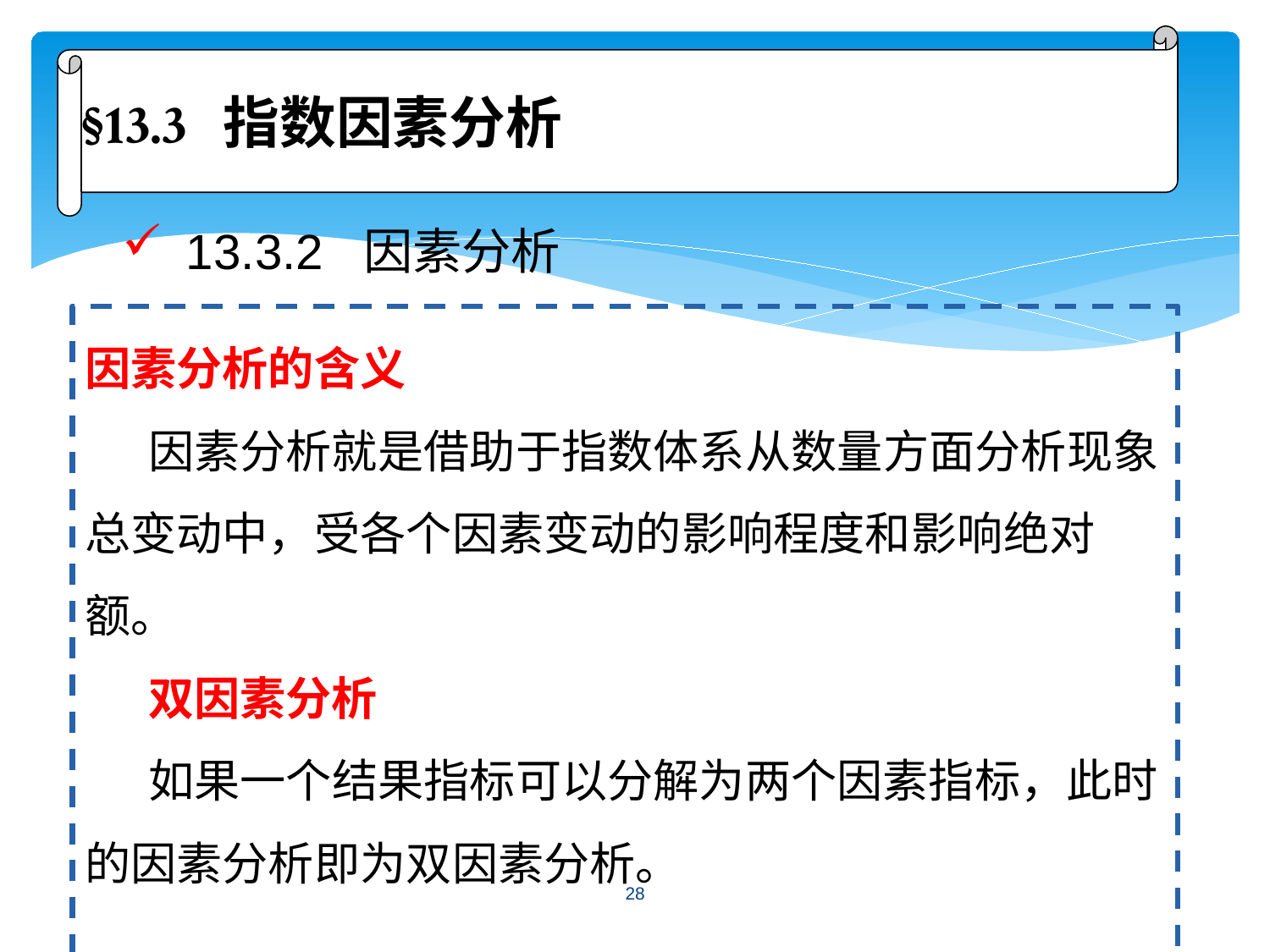

§13.3  指数因素分析
13.3.2  因素分析
因素分析的含义
因素分析就是借助于指数体系从数量方面分析现象总变动中，受各个因素变动的影响程度和影响绝对额。
双因素分析
如果一个结果指标可以分解为两个因素指标，此时的因素分析即为双因素分析。

28